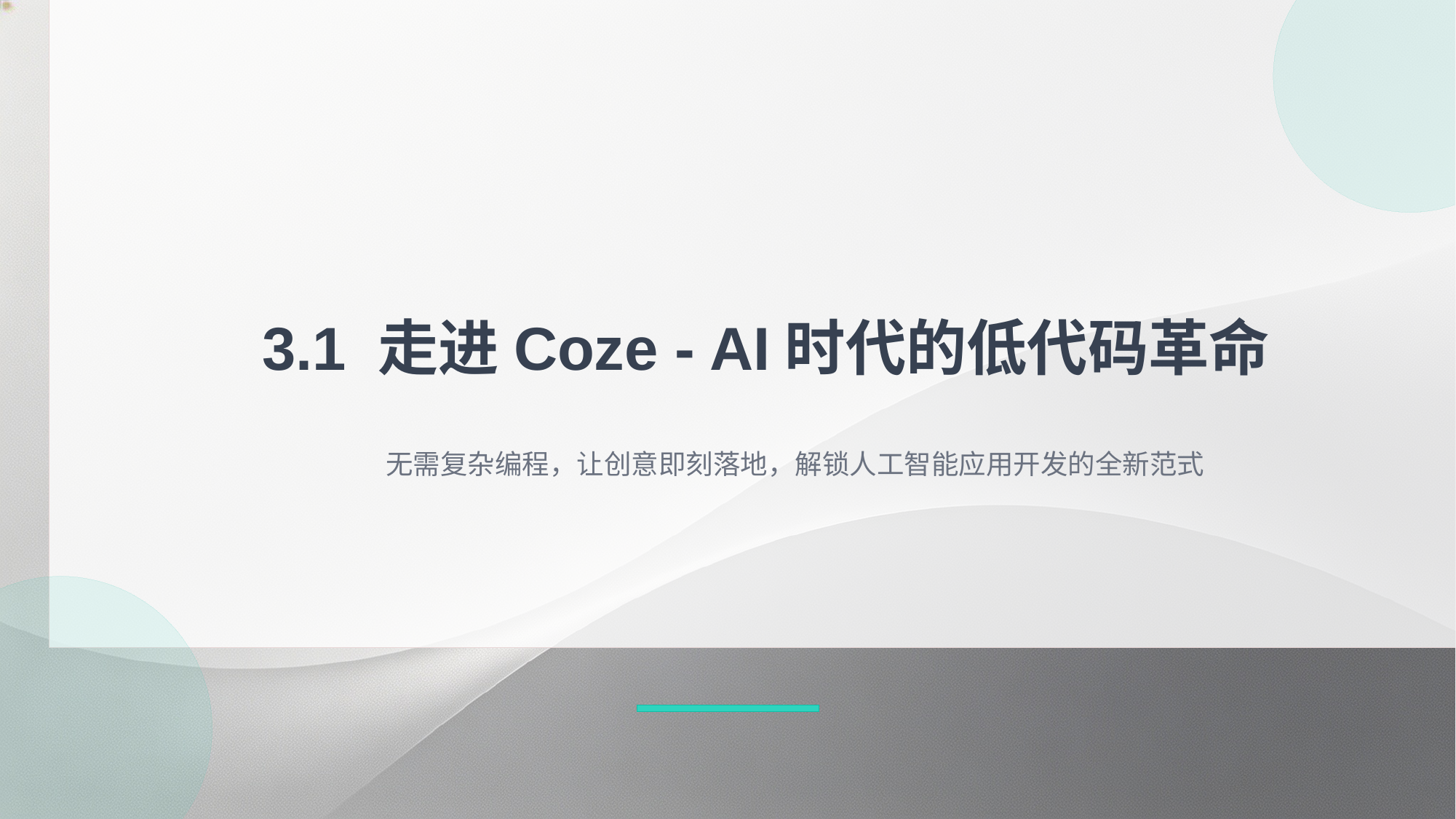

3.1 走进Coze - AI时代的低代码革命
无需复杂编程，让创意即刻落地，解锁人工智能应用开发的全新范式